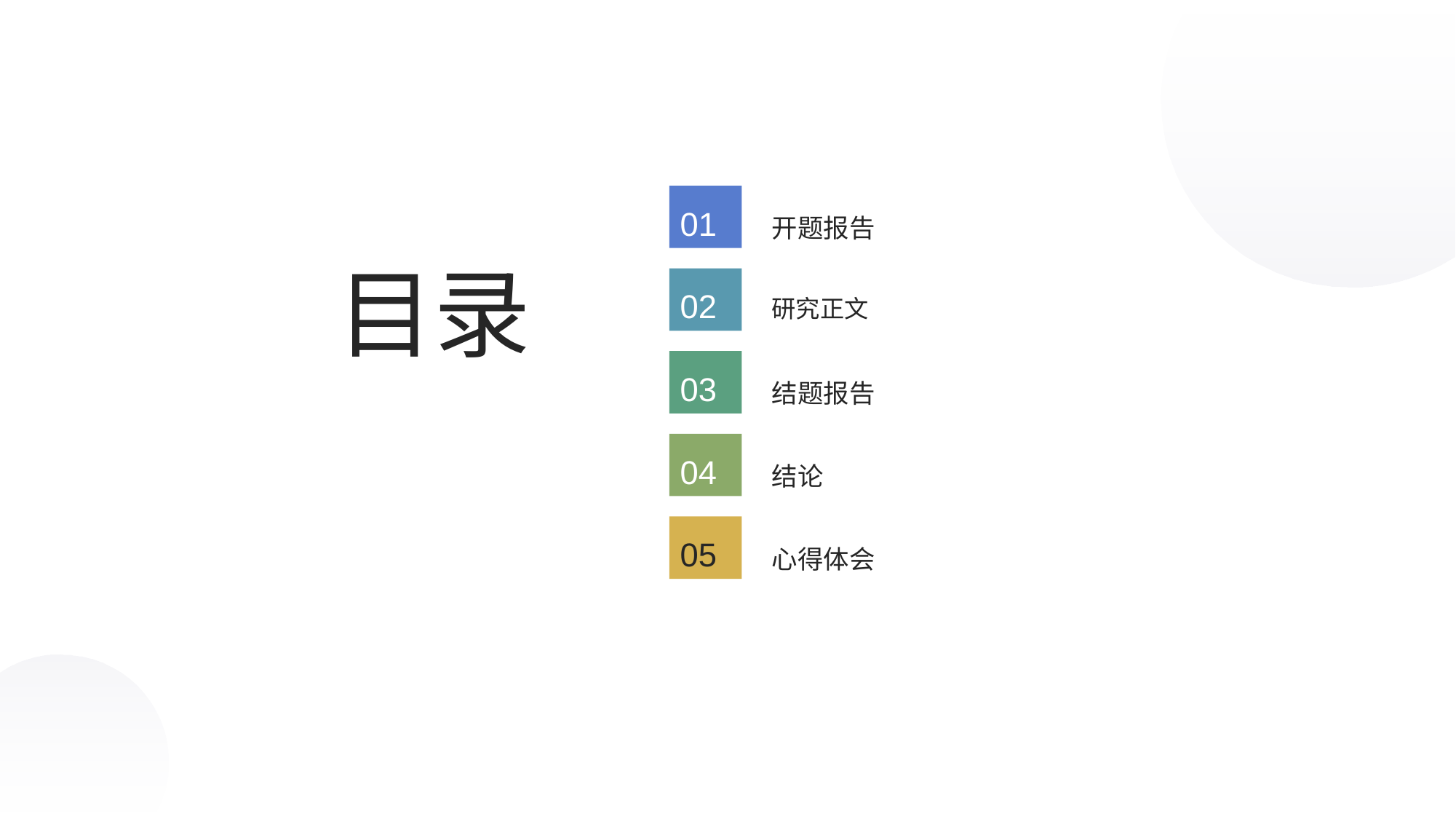

01
开题报告
目录
02
研究正文
03
结题报告
04
结论
05
心得体会